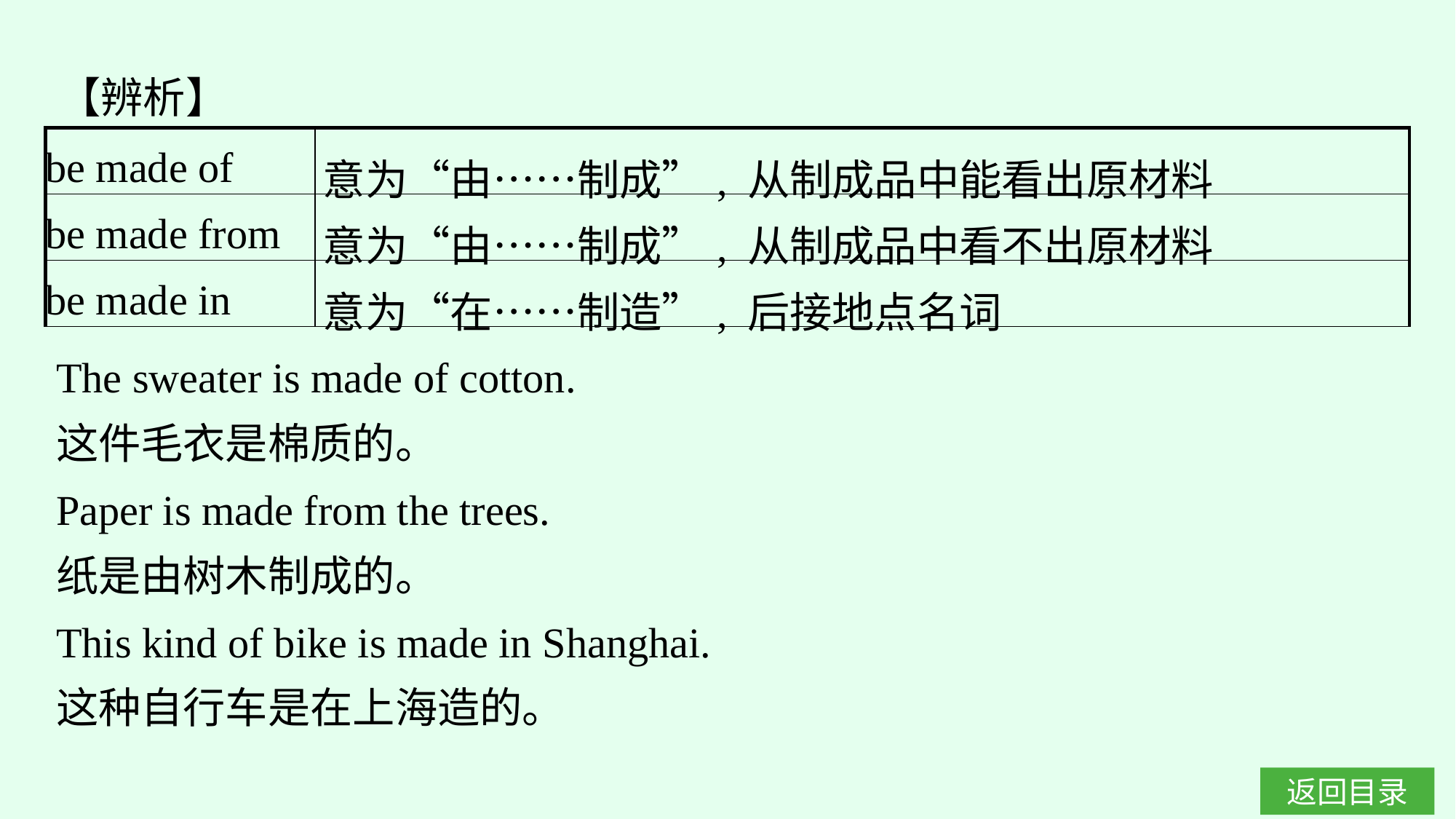

【辨析】
| be made of | 意为“由……制成”, 从制成品中能看出原材料 |
| --- | --- |
| be made from | 意为“由……制成”, 从制成品中看不出原材料 |
| be made in | 意为“在……制造”, 后接地点名词 |
The sweater is made of cotton.
这件毛衣是棉质的。
Paper is made from the trees.
纸是由树木制成的。
This kind of bike is made in Shanghai.
这种自行车是在上海造的。